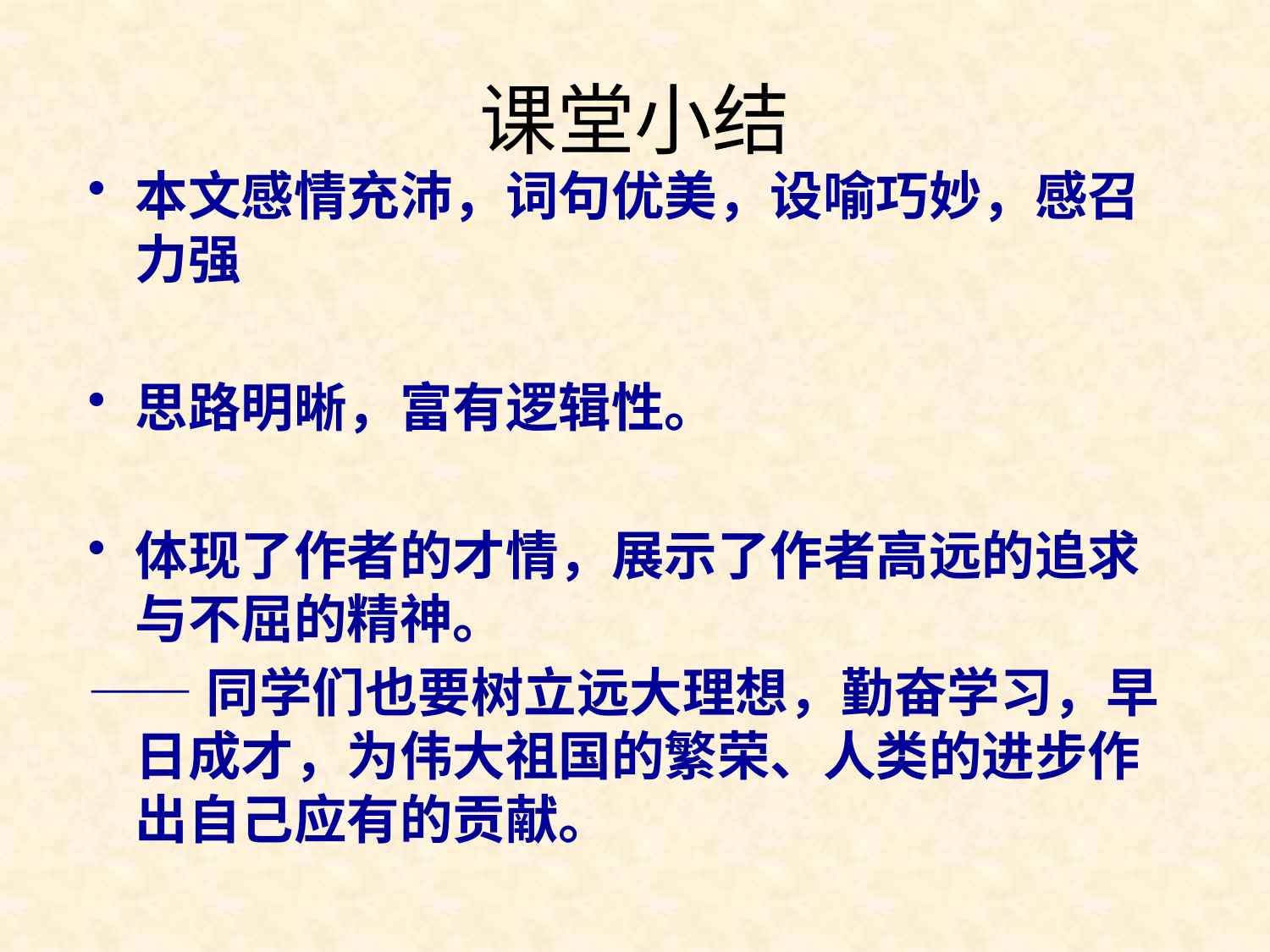

# 课堂小结
本文感情充沛，词句优美，设喻巧妙，感召力强

思路明晰，富有逻辑性。

体现了作者的才情，展示了作者高远的追求与不屈的精神。
——同学们也要树立远大理想，勤奋学习，早日成才，为伟大祖国的繁荣、人类的进步作出自己应有的贡献。